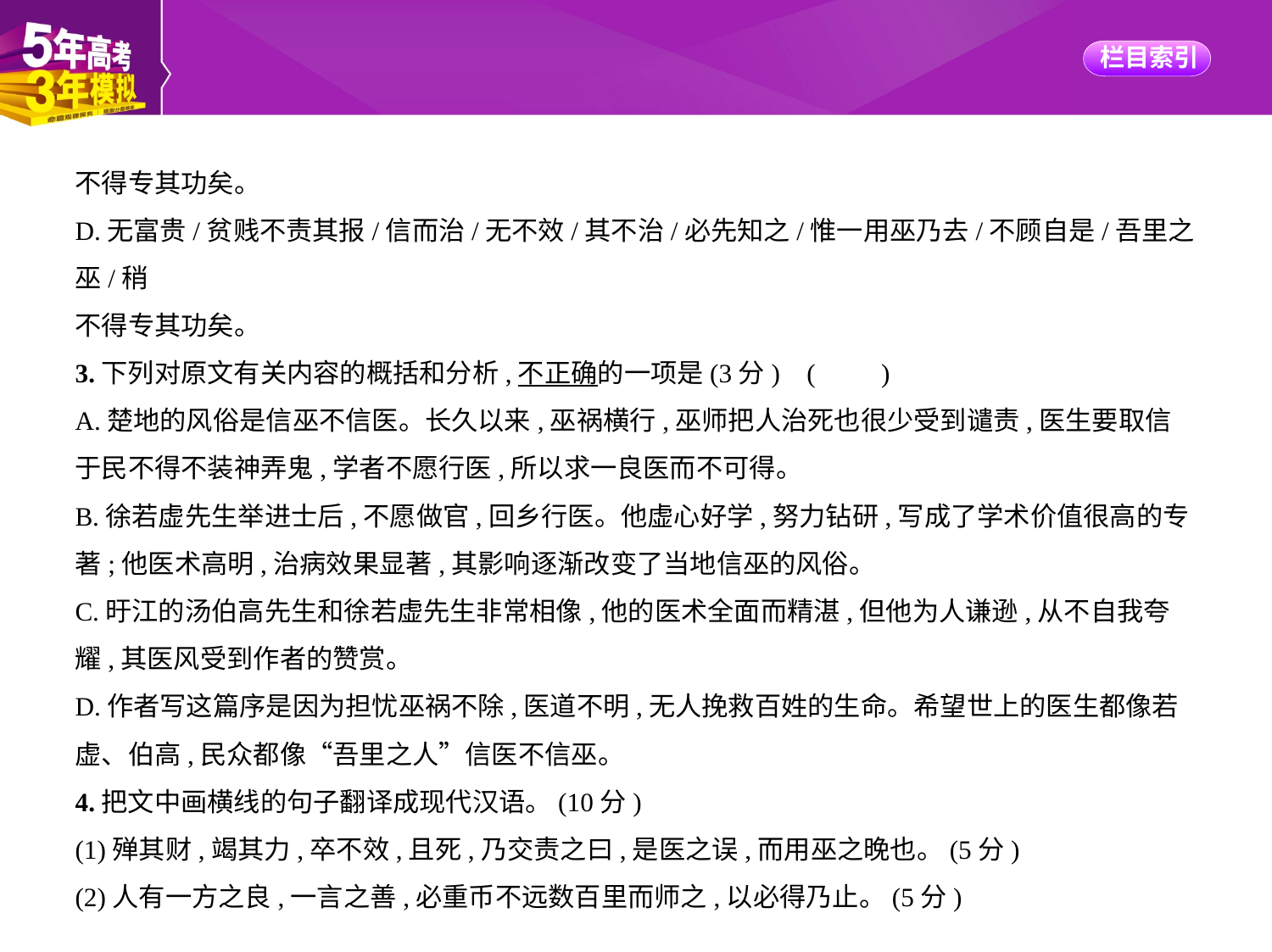

不得专其功矣。
D.无富贵/贫贱不责其报/信而治/无不效/其不治/必先知之/惟一用巫乃去/不顾自是/吾里之巫/稍
不得专其功矣。
3.下列对原文有关内容的概括和分析,不正确的一项是(3分) (　　)
A.楚地的风俗是信巫不信医。长久以来,巫祸横行,巫师把人治死也很少受到谴责,医生要取信
于民不得不装神弄鬼,学者不愿行医,所以求一良医而不可得。
B.徐若虚先生举进士后,不愿做官,回乡行医。他虚心好学,努力钻研,写成了学术价值很高的专
著;他医术高明,治病效果显著,其影响逐渐改变了当地信巫的风俗。
C.旴江的汤伯高先生和徐若虚先生非常相像,他的医术全面而精湛,但他为人谦逊,从不自我夸
耀,其医风受到作者的赞赏。
D.作者写这篇序是因为担忧巫祸不除,医道不明,无人挽救百姓的生命。希望世上的医生都像若
虚、伯高,民众都像“吾里之人”信医不信巫。
4.把文中画横线的句子翻译成现代汉语。(10分)
(1)殚其财,竭其力,卒不效,且死,乃交责之曰,是医之误,而用巫之晚也。(5分)
(2)人有一方之良,一言之善,必重币不远数百里而师之,以必得乃止。(5分)